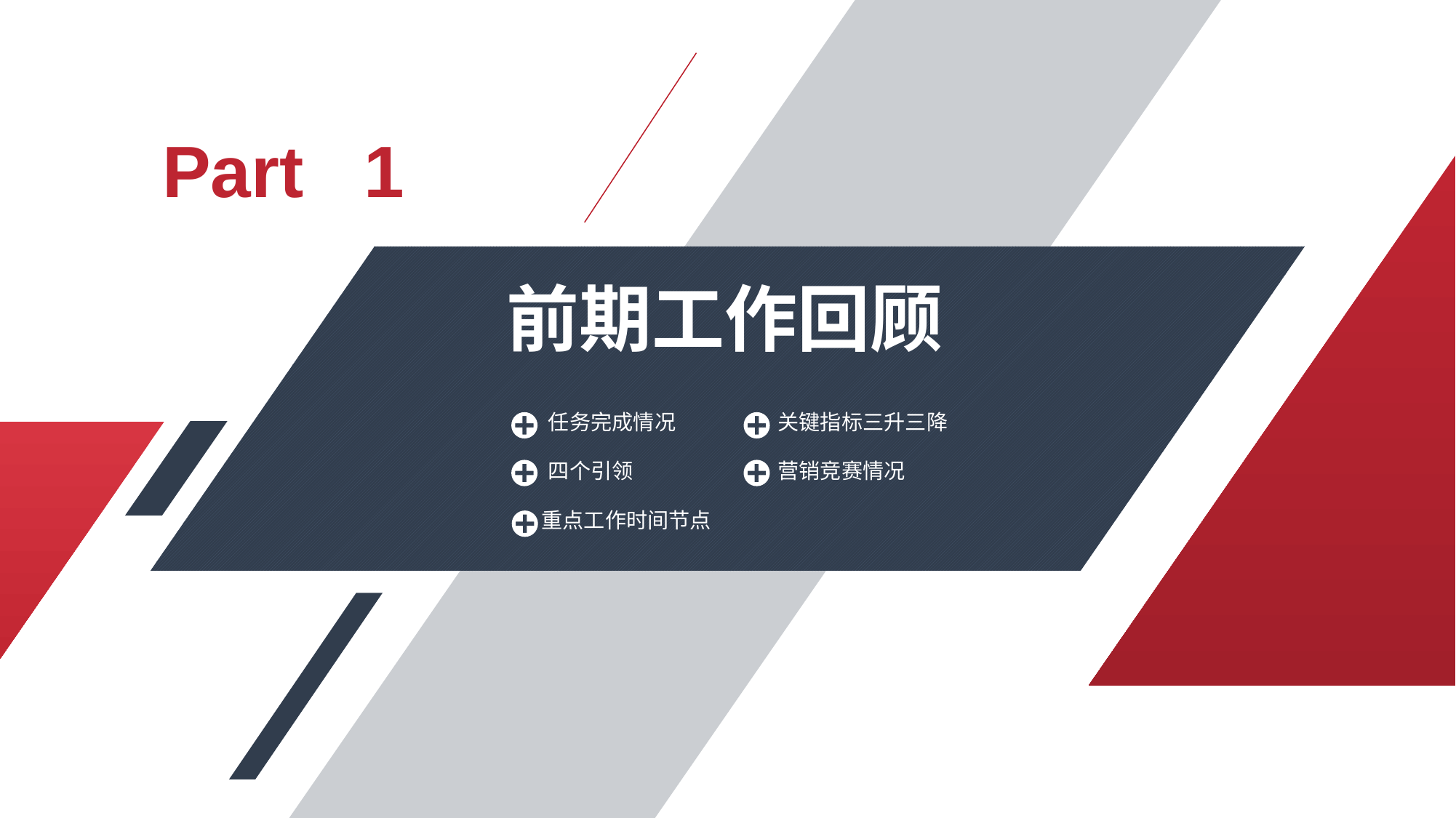

Part   1

前期工作回顾
任务完成情况
关键指标三升三降

四个引领
营销竞赛情况

重点工作时间节点